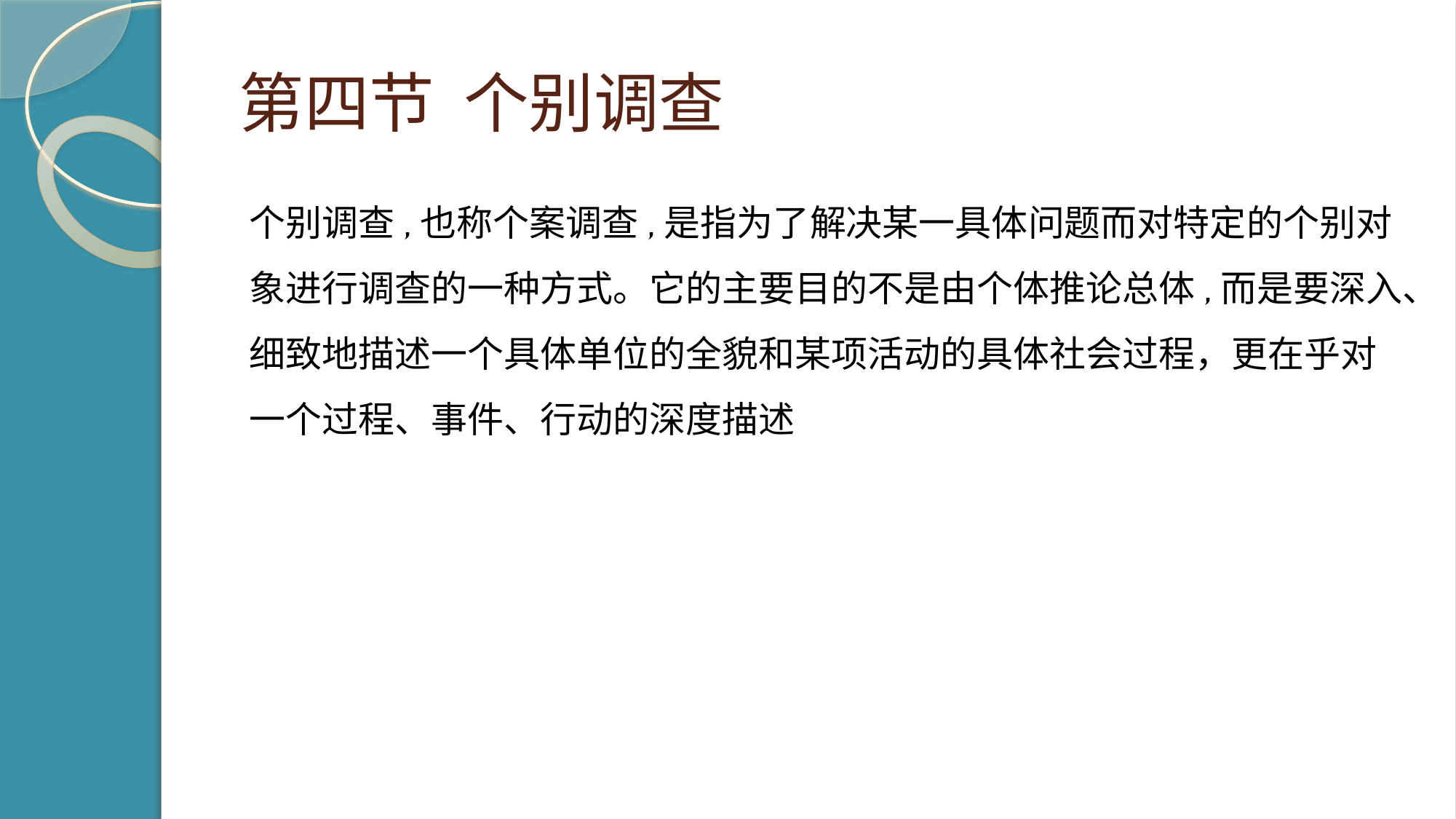

# 第四节  个别调查
个别调查,也称个案调查,是指为了解决某一具体问题而对特定的个别对象进行调查的一种方式。它的主要目的不是由个体推论总体,而是要深入、细致地描述一个具体单位的全貌和某项活动的具体社会过程，更在乎对一个过程、事件、行动的深度描述